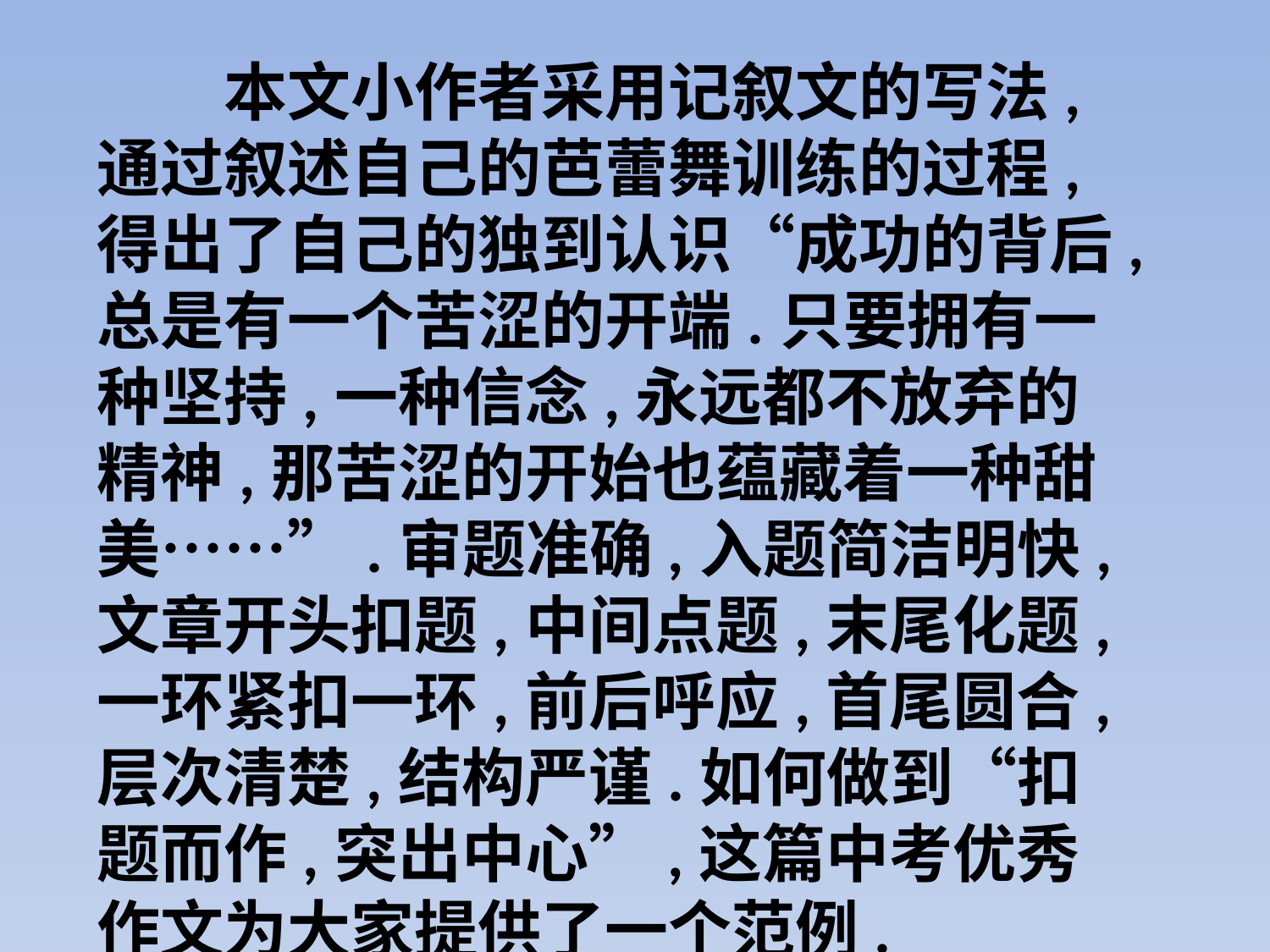

本文小作者采用记叙文的写法,通过叙述自己的芭蕾舞训练的过程,得出了自己的独到认识“成功的背后,总是有一个苦涩的开端.只要拥有一种坚持,一种信念,永远都不放弃的精神,那苦涩的开始也蕴藏着一种甜美……”.审题准确,入题简洁明快,文章开头扣题,中间点题,末尾化题,一环紧扣一环,前后呼应,首尾圆合,层次清楚,结构严谨.如何做到“扣题而作,突出中心”,这篇中考优秀作文为大家提供了一个范例.